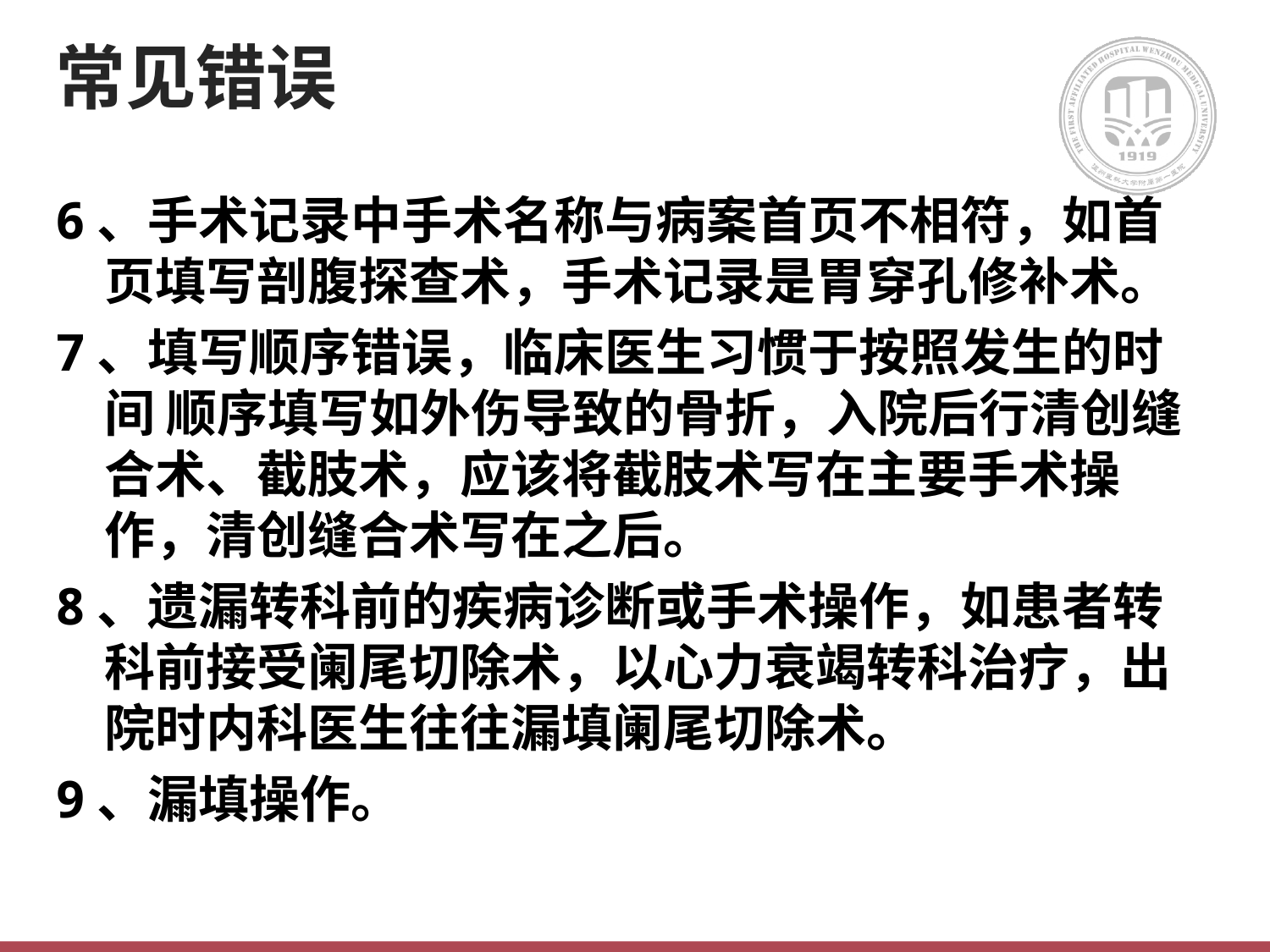

# 常见错误
6、手术记录中手术名称与病案首页不相符，如首页填写剖腹探查术，手术记录是胃穿孔修补术。
7、填写顺序错误，临床医生习惯于按照发生的时间 顺序填写如外伤导致的骨折，入院后行清创缝合术、截肢术，应该将截肢术写在主要手术操作，清创缝合术写在之后。
8、遗漏转科前的疾病诊断或手术操作，如患者转科前接受阑尾切除术，以心力衰竭转科治疗，出院时内科医生往往漏填阑尾切除术。
9、漏填操作。